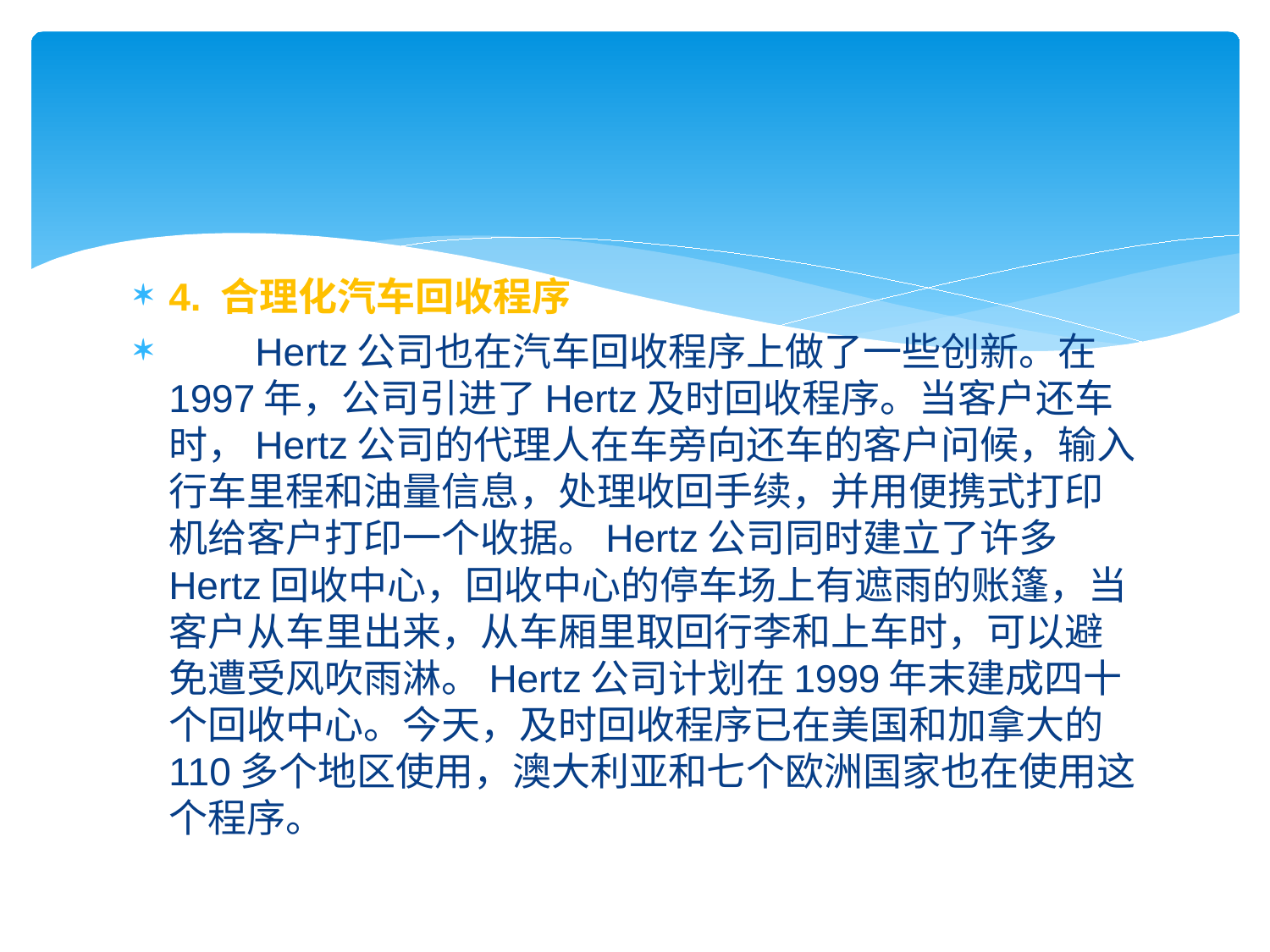

4. 合理化汽车回收程序
　　Hertz公司也在汽车回收程序上做了一些创新。在1997年，公司引进了Hertz及时回收程序。当客户还车时，Hertz公司的代理人在车旁向还车的客户问候，输入行车里程和油量信息，处理收回手续，并用便携式打印机给客户打印一个收据。Hertz公司同时建立了许多Hertz回收中心，回收中心的停车场上有遮雨的账篷，当客户从车里出来，从车厢里取回行李和上车时，可以避免遭受风吹雨淋。Hertz公司计划在1999年末建成四十个回收中心。今天，及时回收程序已在美国和加拿大的110多个地区使用，澳大利亚和七个欧洲国家也在使用这个程序。